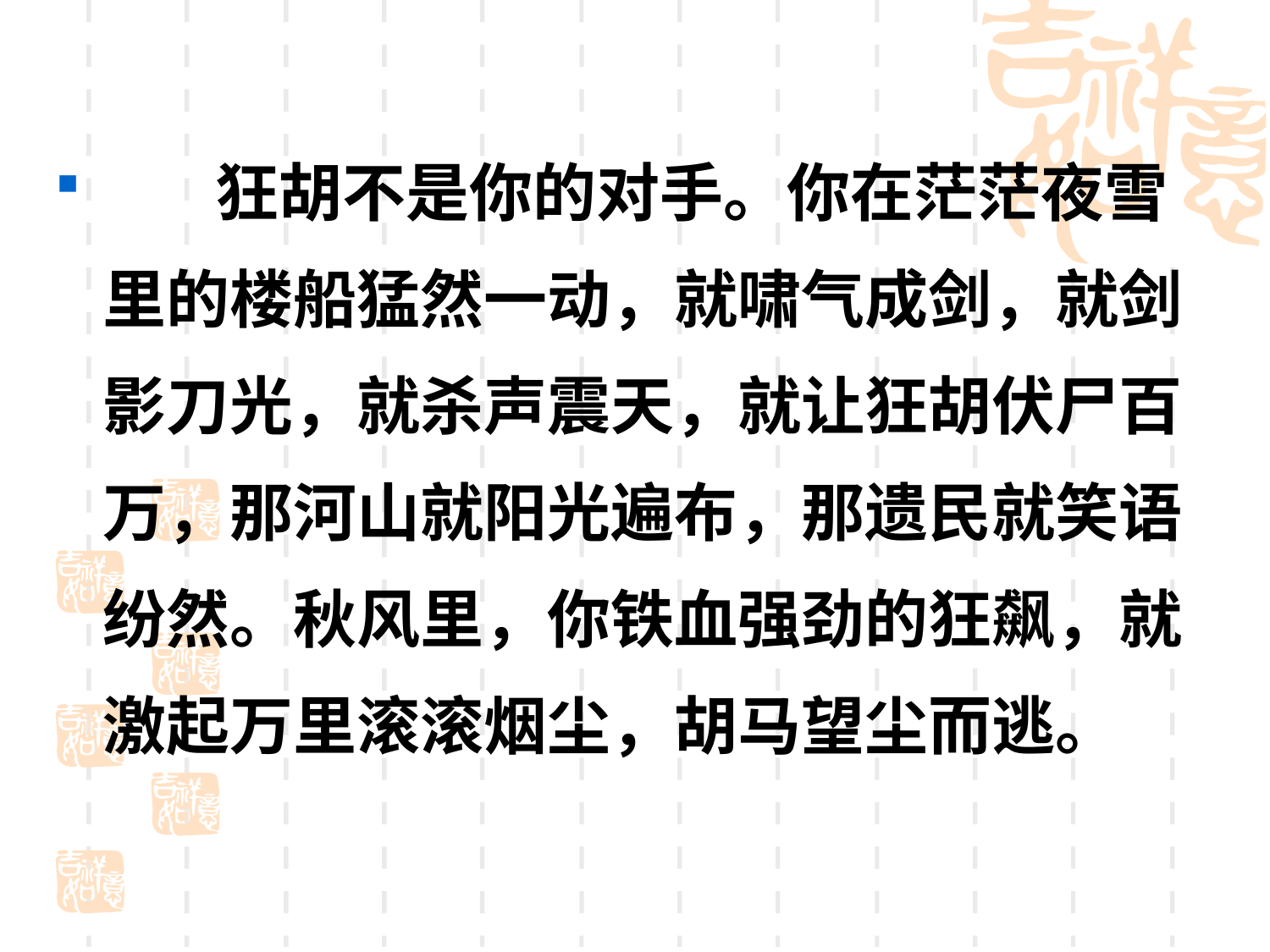

狂胡不是你的对手。你在茫茫夜雪里的楼船猛然一动，就啸气成剑，就剑影刀光，就杀声震天，就让狂胡伏尸百万，那河山就阳光遍布，那遗民就笑语纷然。秋风里，你铁血强劲的狂飙，就激起万里滚滚烟尘，胡马望尘而逃。